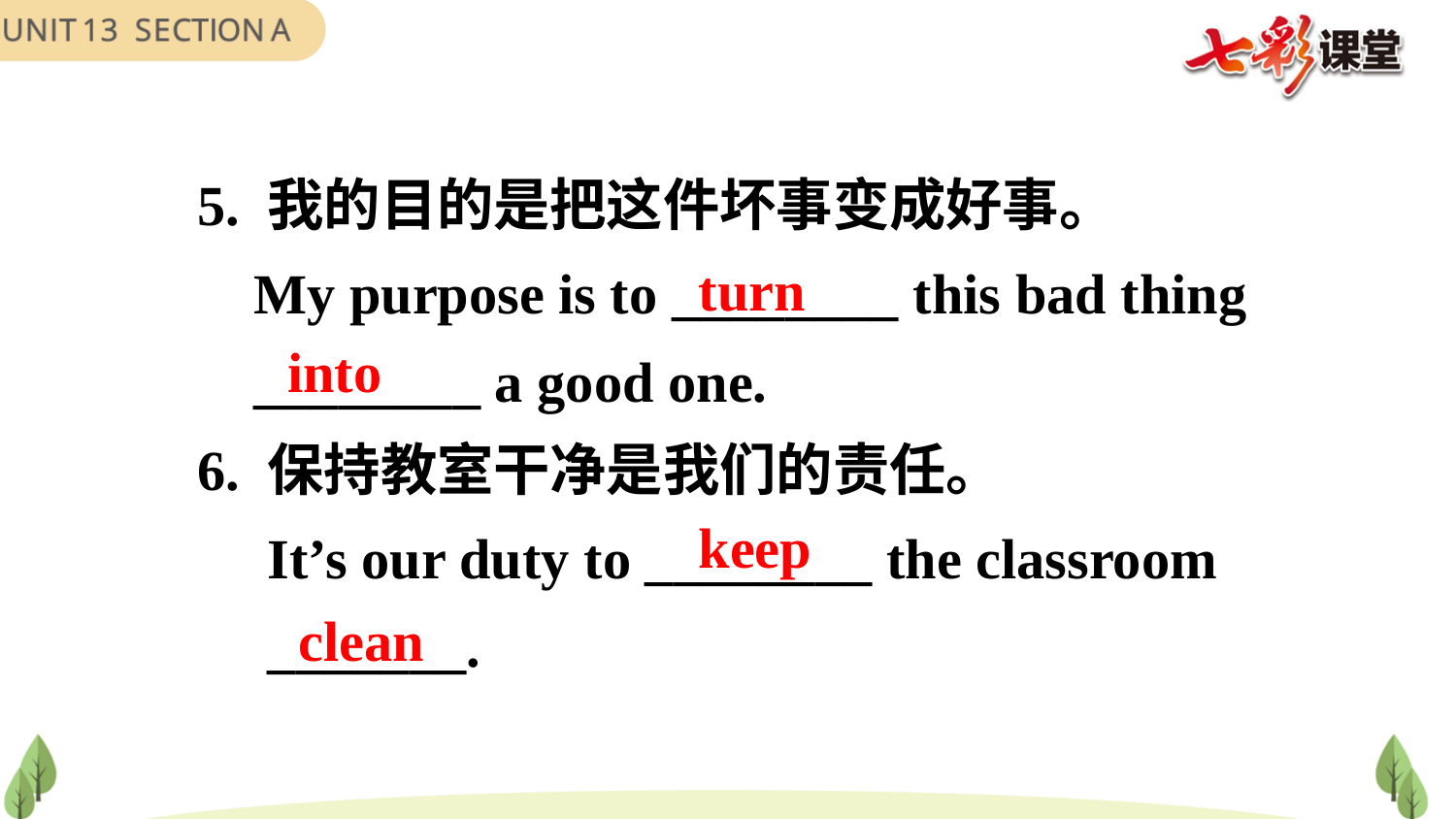

5. 我的目的是把这件坏事变成好事。
    My purpose is to ________ this bad thing
    ________ a good one.
6. 保持教室干净是我们的责任。
     It’s our duty to ________ the classroom
     _______.
turn
into
keep
clean